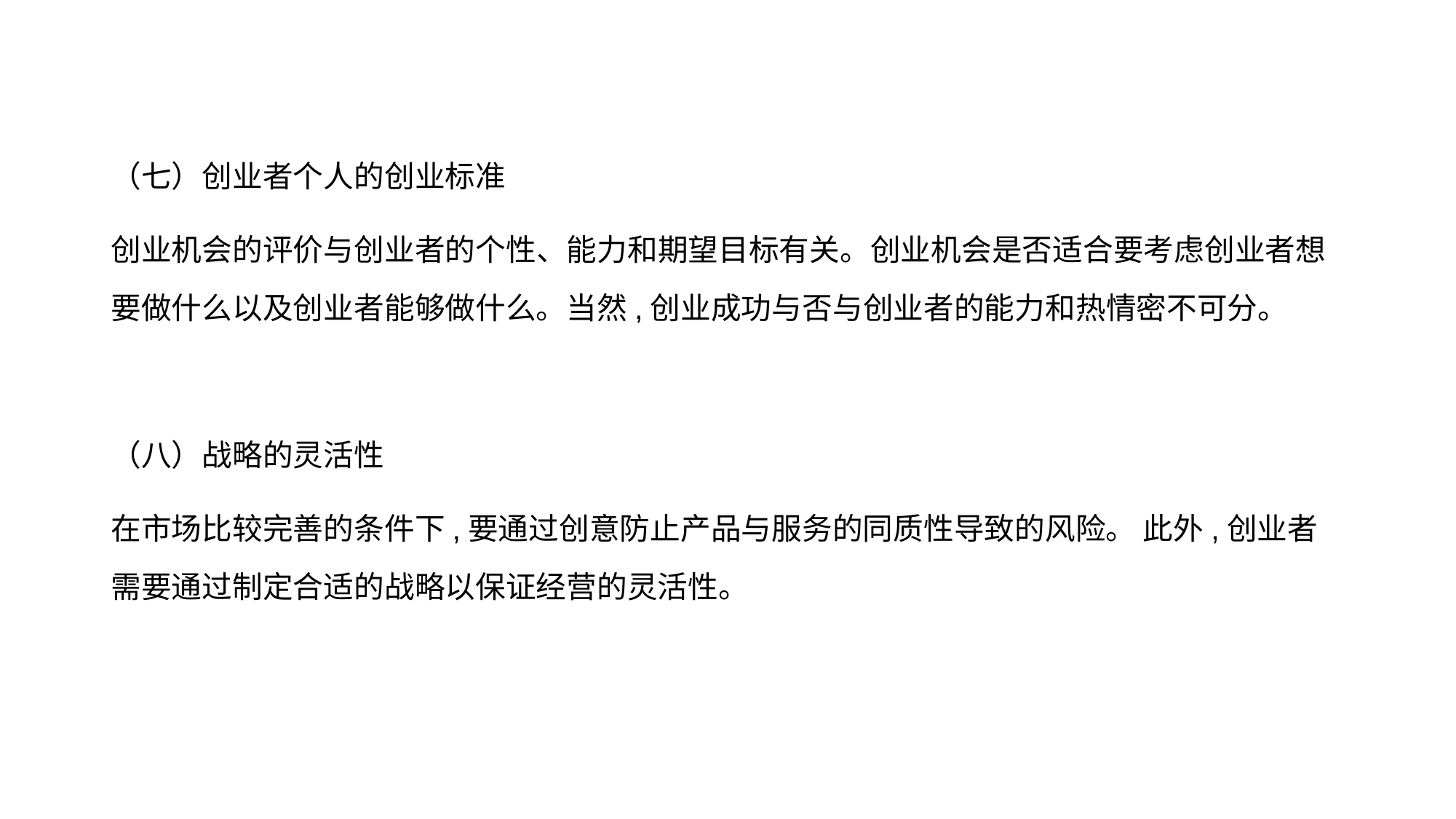

（七）创业者个人的创业标准
创业机会的评价与创业者的个性、能力和期望目标有关。创业机会是否适合要考虑创业者想要做什么以及创业者能够做什么。当然,创业成功与否与创业者的能力和热情密不可分。

（八）战略的灵活性
在市场比较完善的条件下,要通过创意防止产品与服务的同质性导致的风险。 此外,创业者需要通过制定合适的战略以保证经营的灵活性。